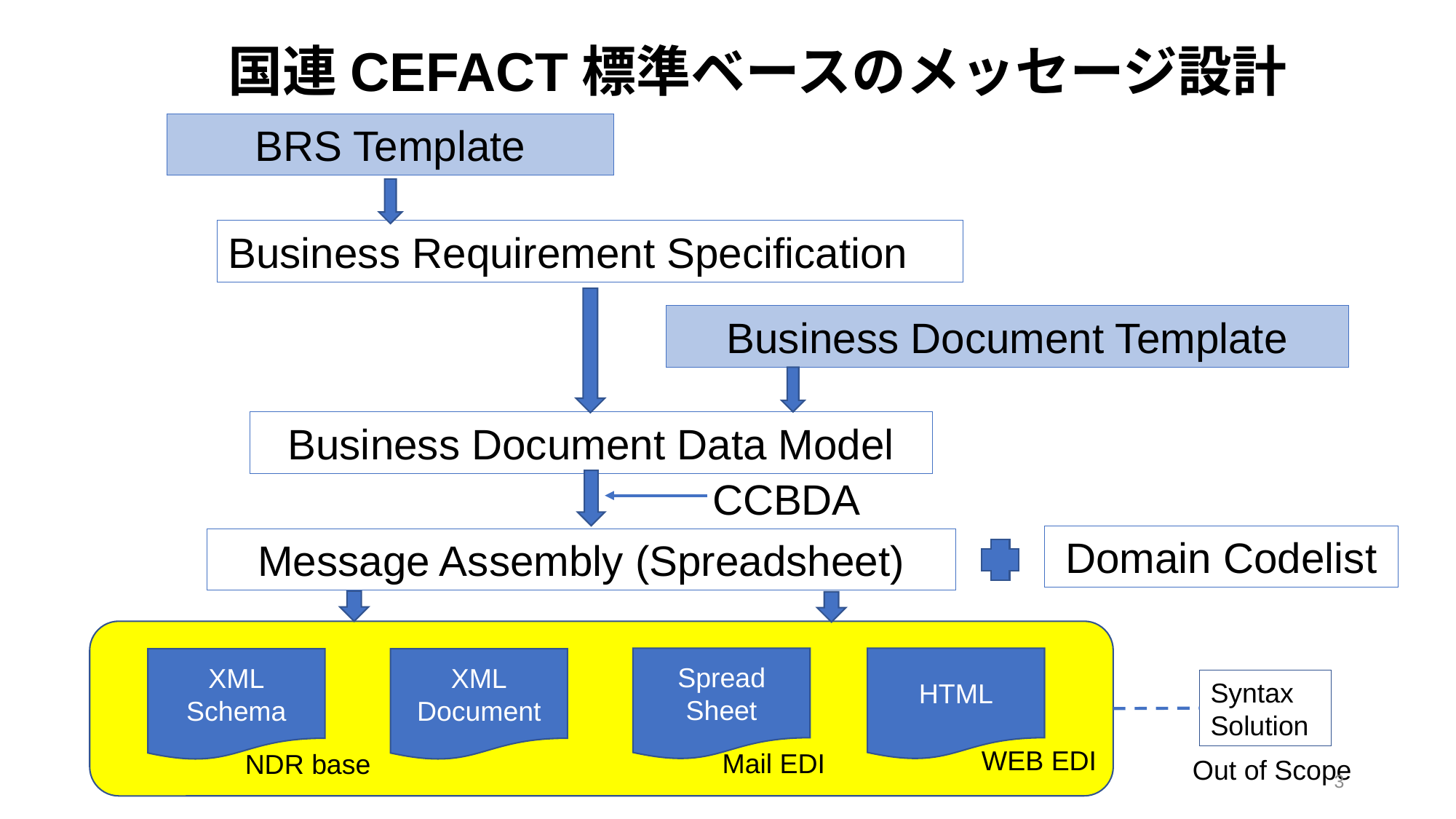

国連CEFACT標準ベースのメッセージ設計
BRS Template

Business Requirement Specification

Business Document Template

Business Document Data Model
CCBDA

Domain Codelist
Message Assembly (Spreadsheet)

Spread
Sheet
HTML
XML
Schema
XML
Document
Syntax
Solution
WEB EDI
Mail EDI
NDR base
Out of Scope
3